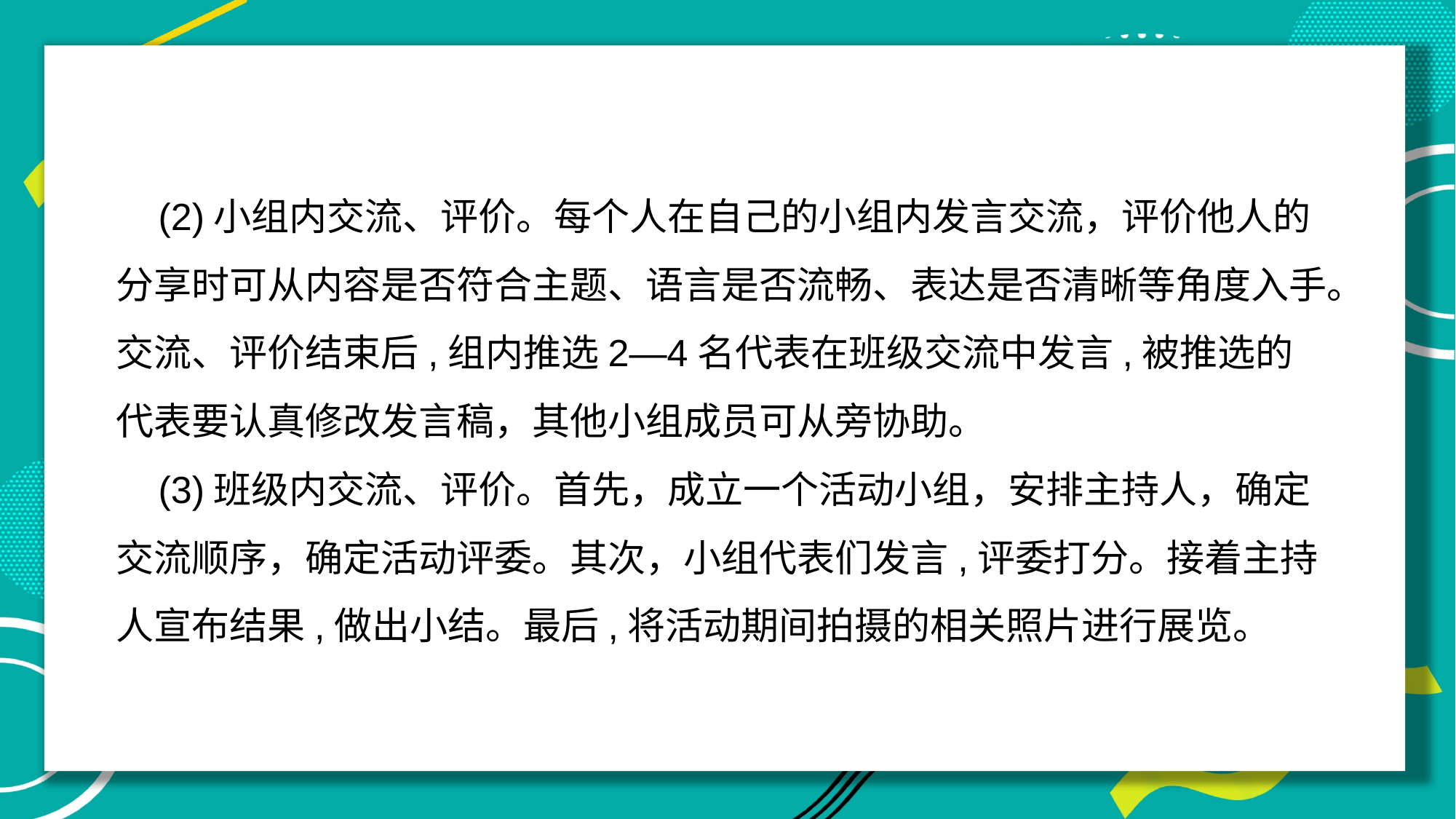

(2)小组内交流、评价。每个人在自己的小组内发言交流，评价他人的分享时可从内容是否符合主题、语言是否流畅、表达是否清晰等角度入手。交流、评价结束后,组内推选2—4名代表在班级交流中发言,被推选的代表要认真修改发言稿，其他小组成员可从旁协助。
    (3)班级内交流、评价。首先，成立一个活动小组，安排主持人，确定交流顺序，确定活动评委。其次，小组代表们发言,评委打分。接着主持人宣布结果,做出小结。最后,将活动期间拍摄的相关照片进行展览。